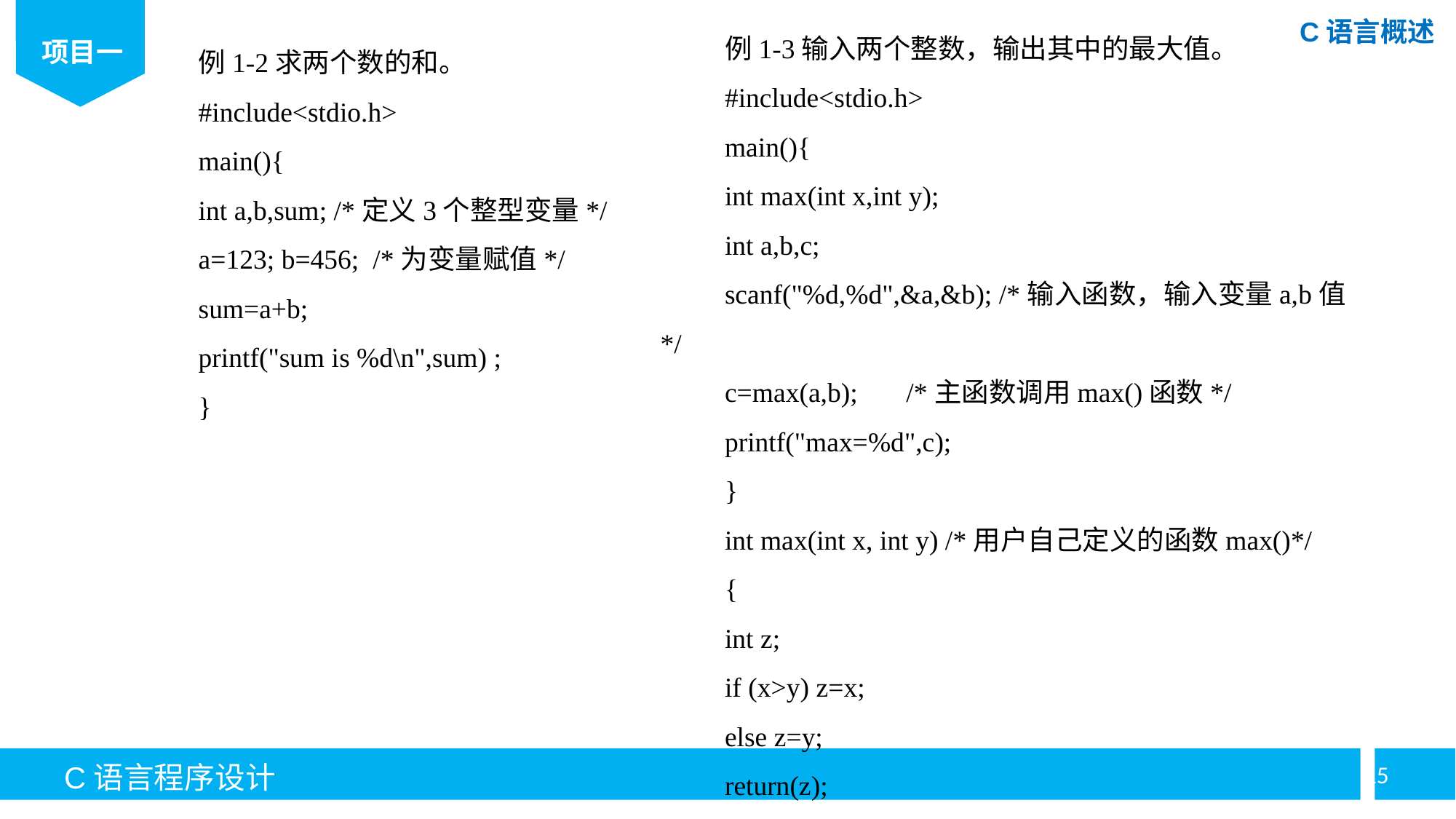

例1-3输入两个整数，输出其中的最大值。
#include<stdio.h>
main(){
int max(int x,int y);
int a,b,c;
scanf("%d,%d",&a,&b); /*输入函数，输入变量a,b值*/
c=max(a,b);       /*主函数调用max()函数*/
printf("max=%d",c);
}
int max(int x, int y) /*用户自己定义的函数max()*/
{
int z;
if (x>y) z=x;
else z=y;
return(z);
}
例1-2求两个数的和。
#include<stdio.h>
main(){
int a,b,sum; /*定义3个整型变量*/
a=123; b=456;  /*为变量赋值*/
sum=a+b;
printf("sum is %d\n",sum) ;
}